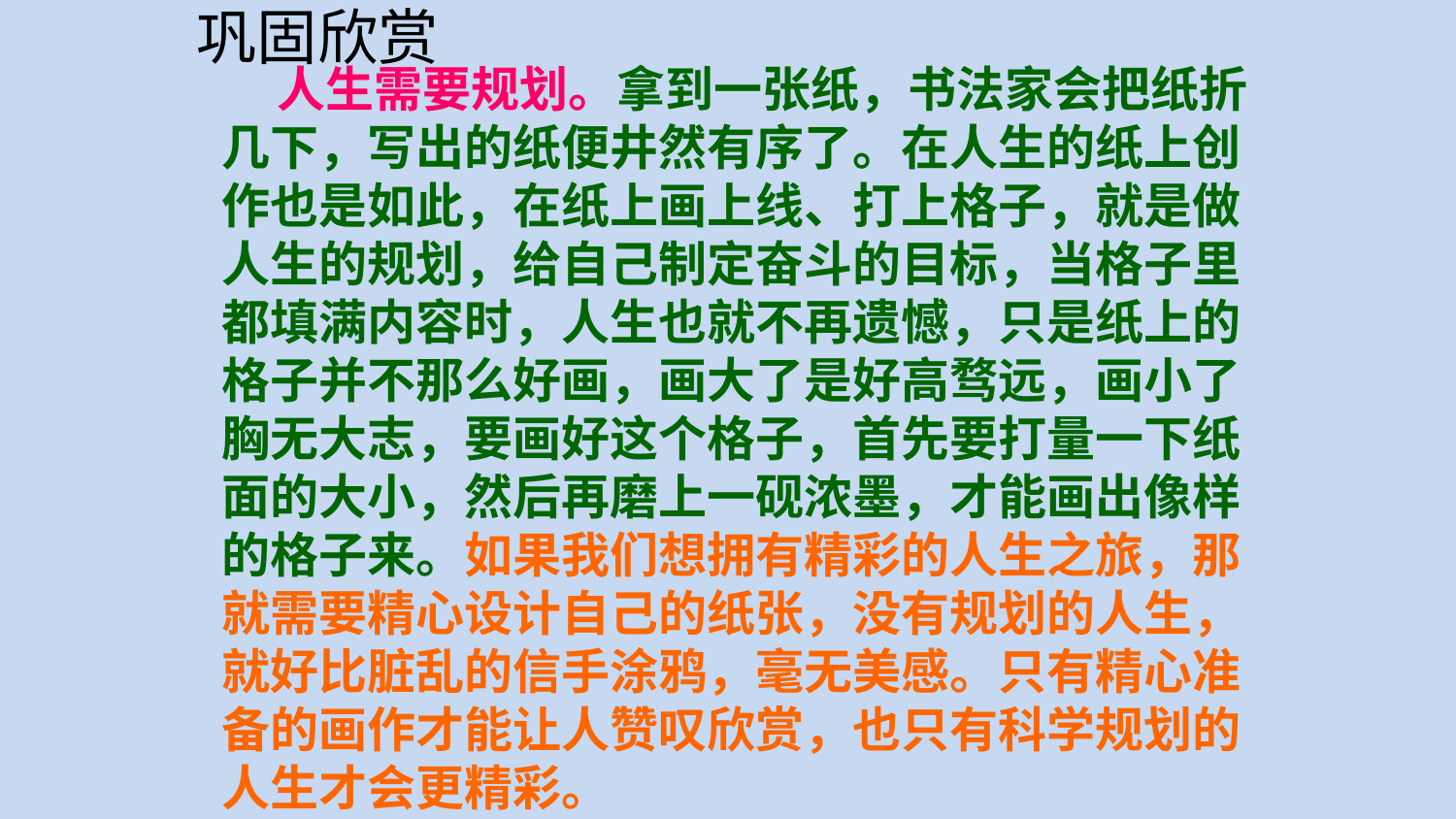

巩固欣赏
    人生需要规划。拿到一张纸，书法家会把纸折几下，写出的纸便井然有序了。在人生的纸上创作也是如此，在纸上画上线、打上格子，就是做人生的规划，给自己制定奋斗的目标，当格子里都填满内容时，人生也就不再遗憾，只是纸上的格子并不那么好画，画大了是好高骛远，画小了胸无大志，要画好这个格子，首先要打量一下纸面的大小，然后再磨上一砚浓墨，才能画出像样的格子来。如果我们想拥有精彩的人生之旅，那就需要精心设计自己的纸张，没有规划的人生，就好比脏乱的信手涂鸦，毫无美感。只有精心准备的画作才能让人赞叹欣赏，也只有科学规划的人生才会更精彩。